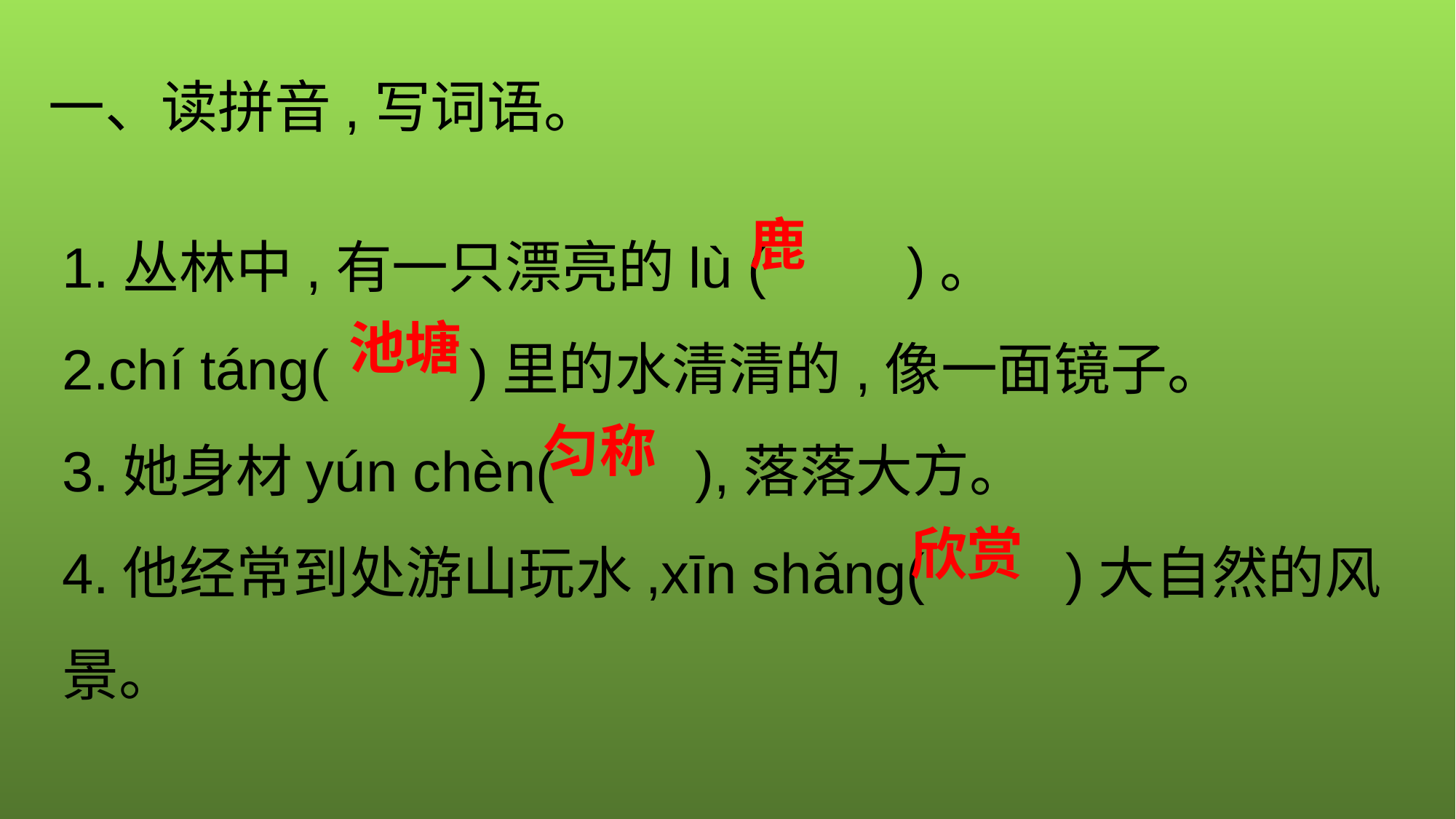

一、读拼音,写词语。
1.丛林中,有一只漂亮的lù (　　)。
2.chí táng(　　)里的水清清的,像一面镜子。
3.她身材yún chèn(　　),落落大方。
4.他经常到处游山玩水,xīn shǎng(　　)大自然的风景。
鹿
池塘
匀称
欣赏